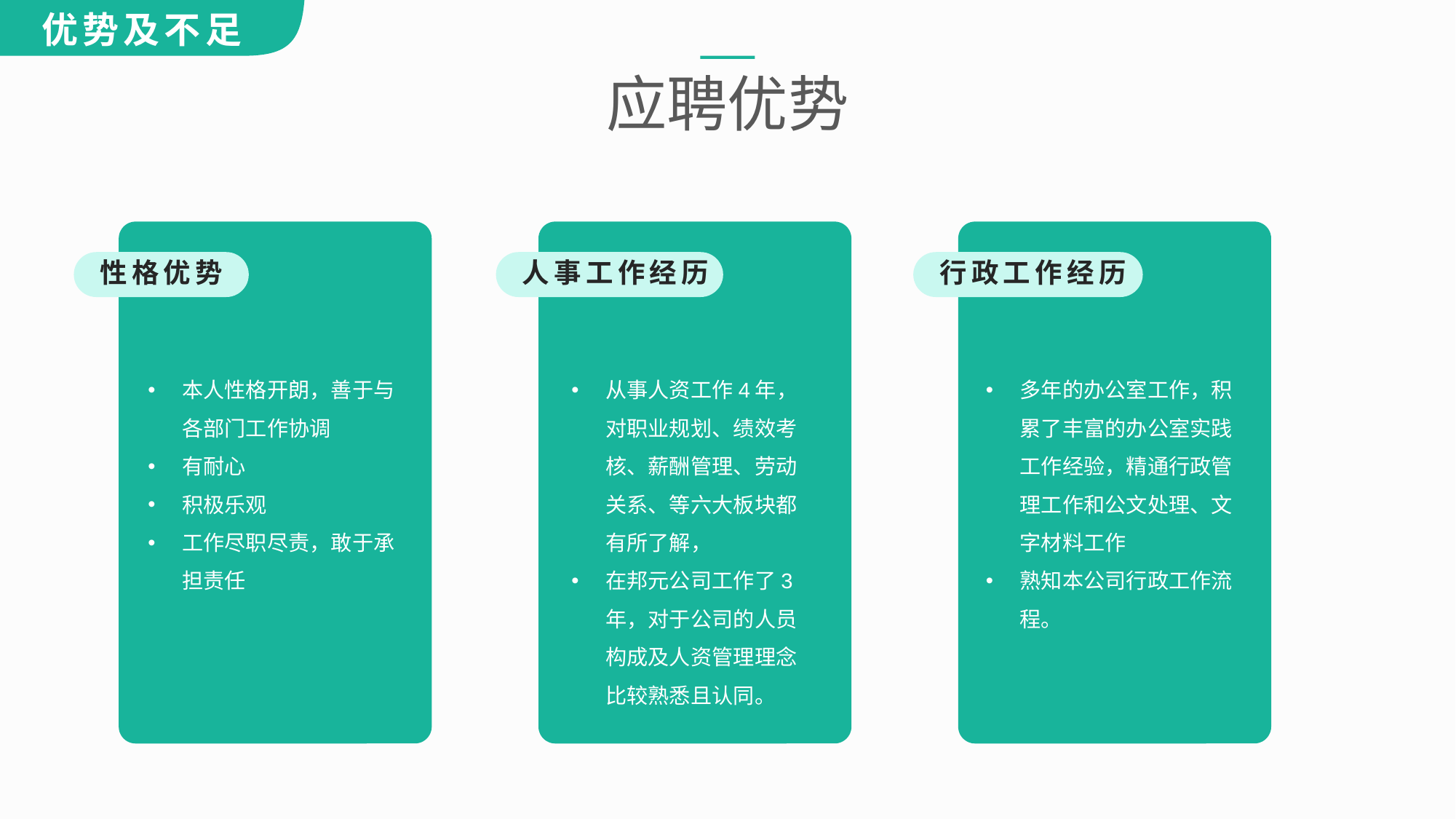

应聘优势

性格优势
人事工作经历
行政工作经历

本人性格开朗，善于与各部门工作协调
有耐心
积极乐观
工作尽职尽责，敢于承担责任
从事人资工作4年，对职业规划、绩效考核、薪酬管理、劳动关系、等六大板块都有所了解，
在邦元公司工作了3年，对于公司的人员构成及人资管理理念比较熟悉且认同。
多年的办公室工作，积累了丰富的办公室实践工作经验，精通行政管理工作和公文处理、文字材料工作
熟知本公司行政工作流程。